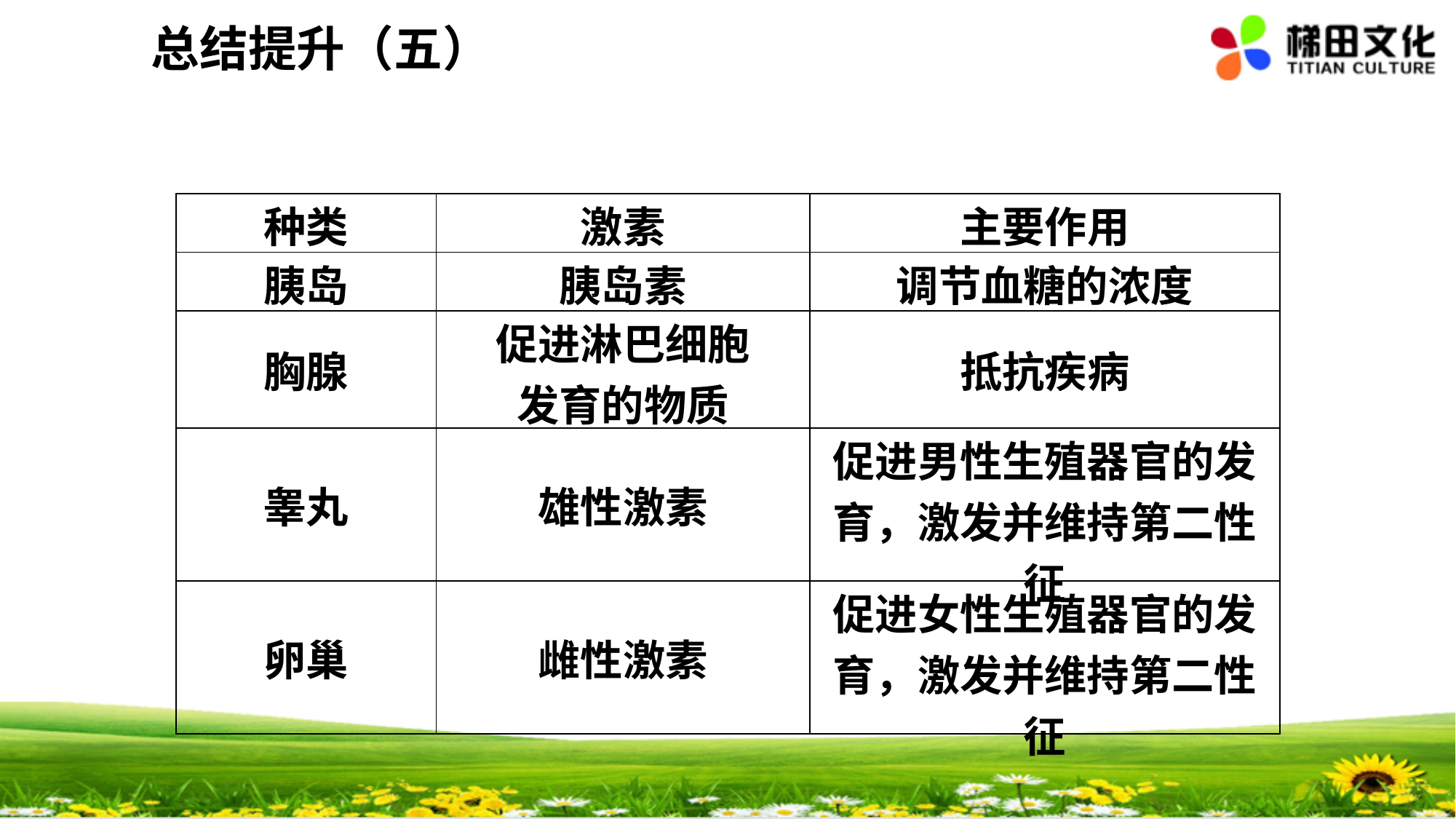

总结提升（五）
| 种类 | 激素 | 主要作用 |
| --- | --- | --- |
| 胰岛 | 胰岛素 | 调节血糖的浓度 |
| 胸腺 | 促进淋巴细胞 发育的物质 | 抵抗疾病 |
| 睾丸 | 雄性激素 | 促进男性生殖器官的发育，激发并维持第二性征 |
| 卵巢 | 雌性激素 | 促进女性生殖器官的发育，激发并维持第二性征 |